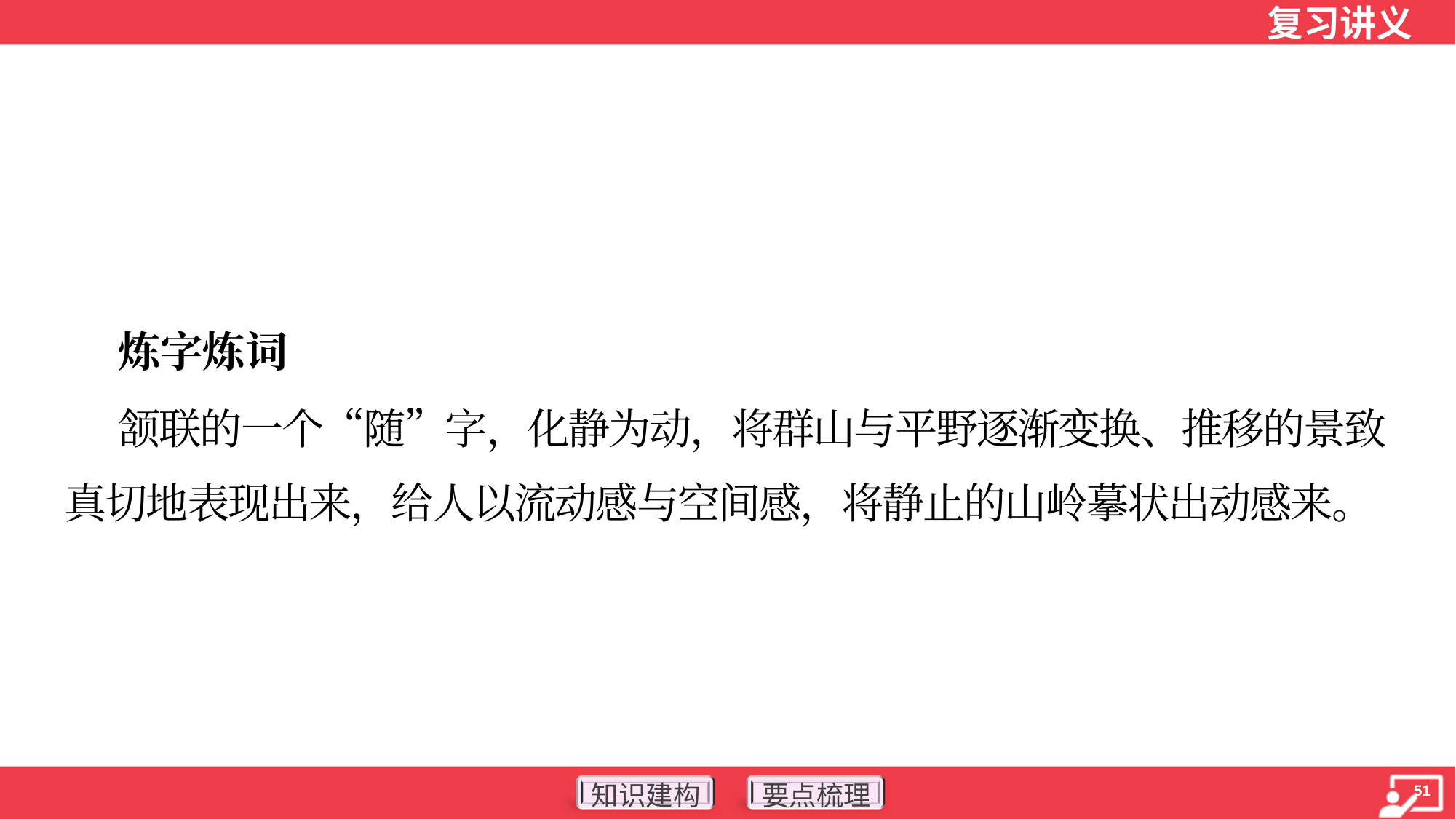

炼字炼词
    颔联的一个“随”字，化静为动，将群山与平野逐渐变换、推移的景致
真切地表现出来，给人以流动感与空间感，将静止的山岭摹状出动感来。